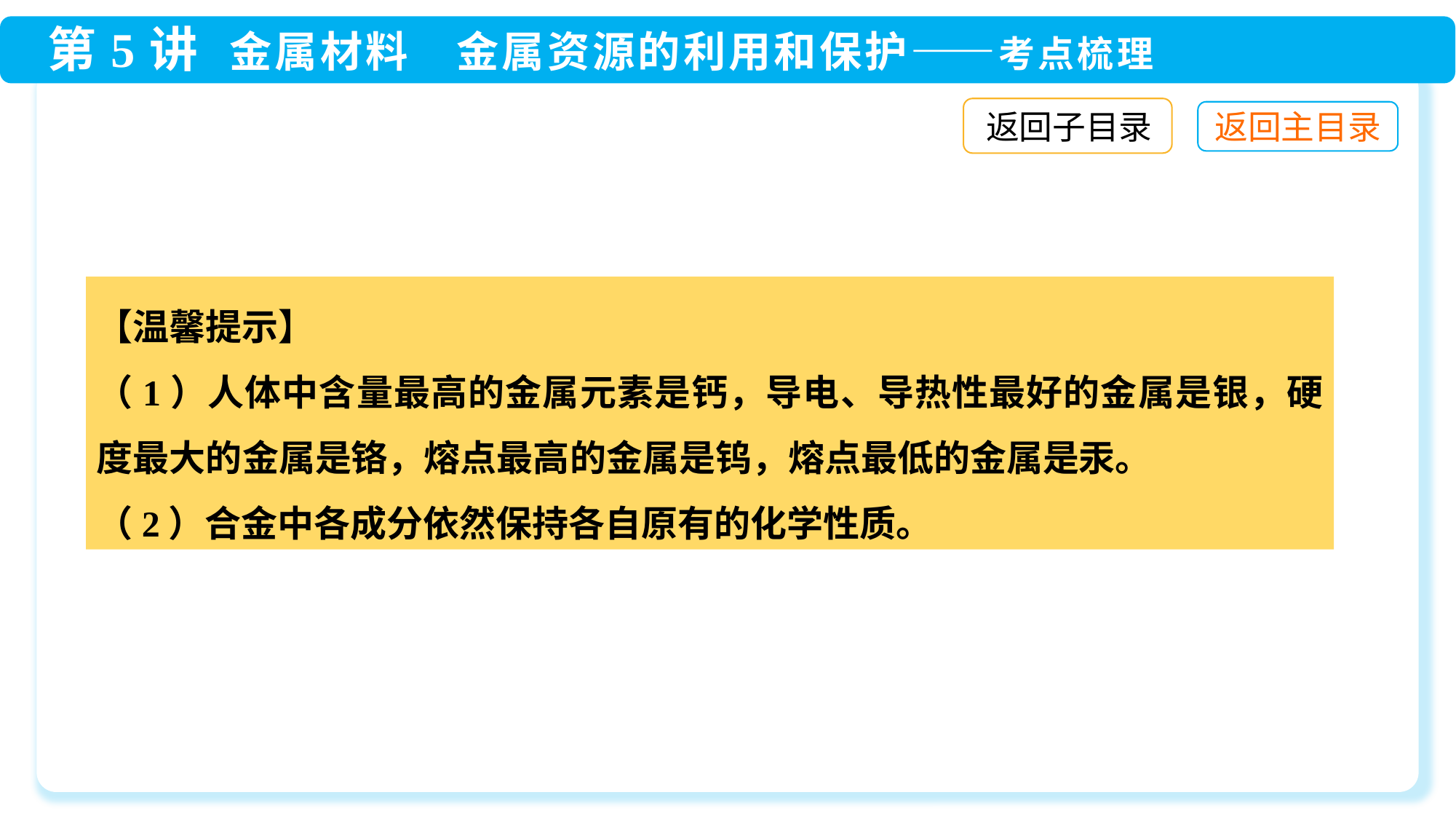

返回子目录
【温馨提示】
（1）人体中含量最高的金属元素是钙，导电、导热性最好的金属是银，硬度最大的金属是铬，熔点最高的金属是钨，熔点最低的金属是汞。
（2）合金中各成分依然保持各自原有的化学性质。